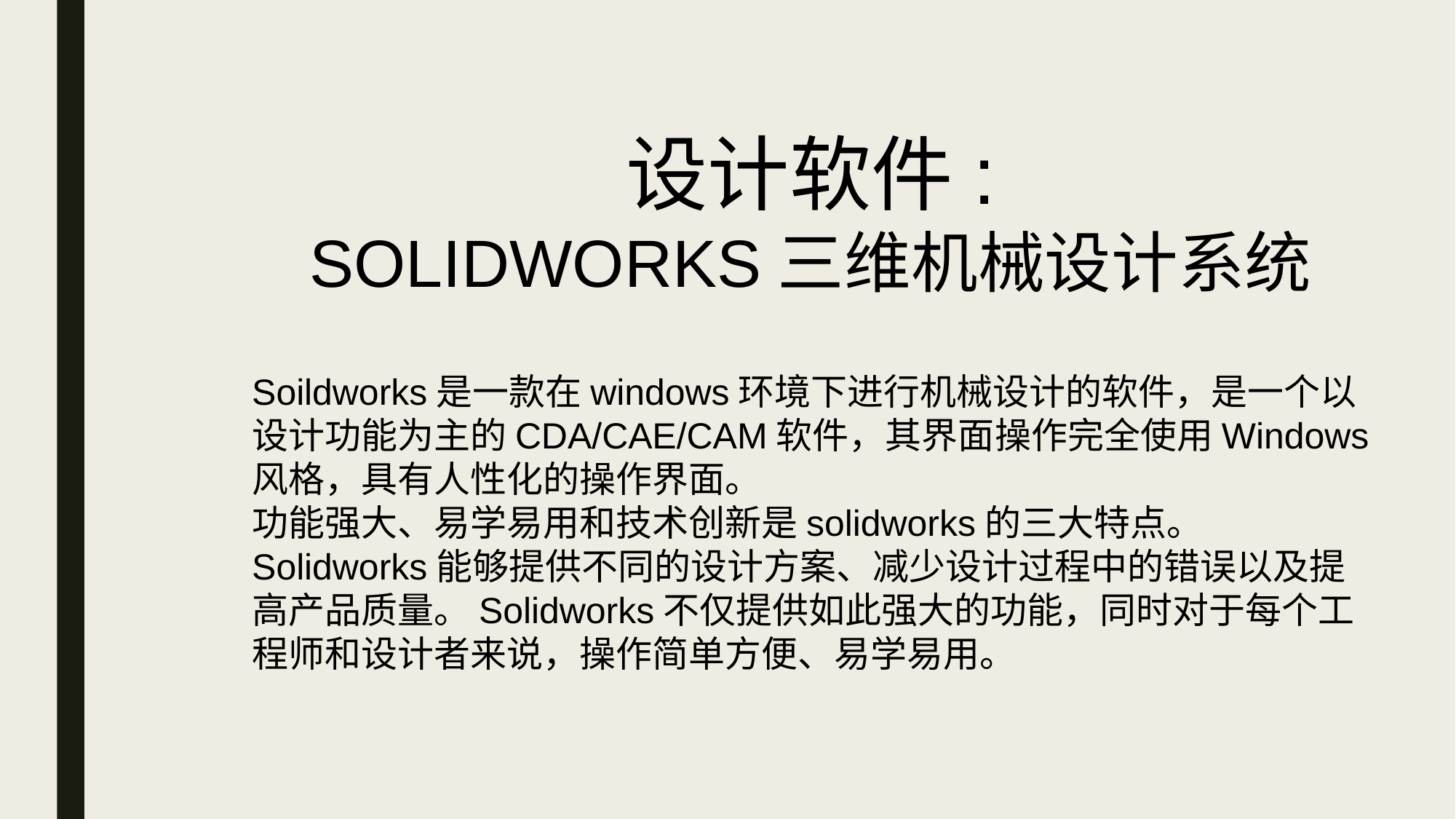

设计软件:
SOLIDWORKS三维机械设计系统
Soildworks是一款在windows环境下进行机械设计的软件，是一个以设计功能为主的CDA/CAE/CAM软件，其界面操作完全使用Windows风格，具有人性化的操作界面。
功能强大、易学易用和技术创新是solidworks的三大特点。
Solidworks能够提供不同的设计方案、减少设计过程中的错误以及提高产品质量。Solidworks不仅提供如此强大的功能，同时对于每个工程师和设计者来说，操作简单方便、易学易用。